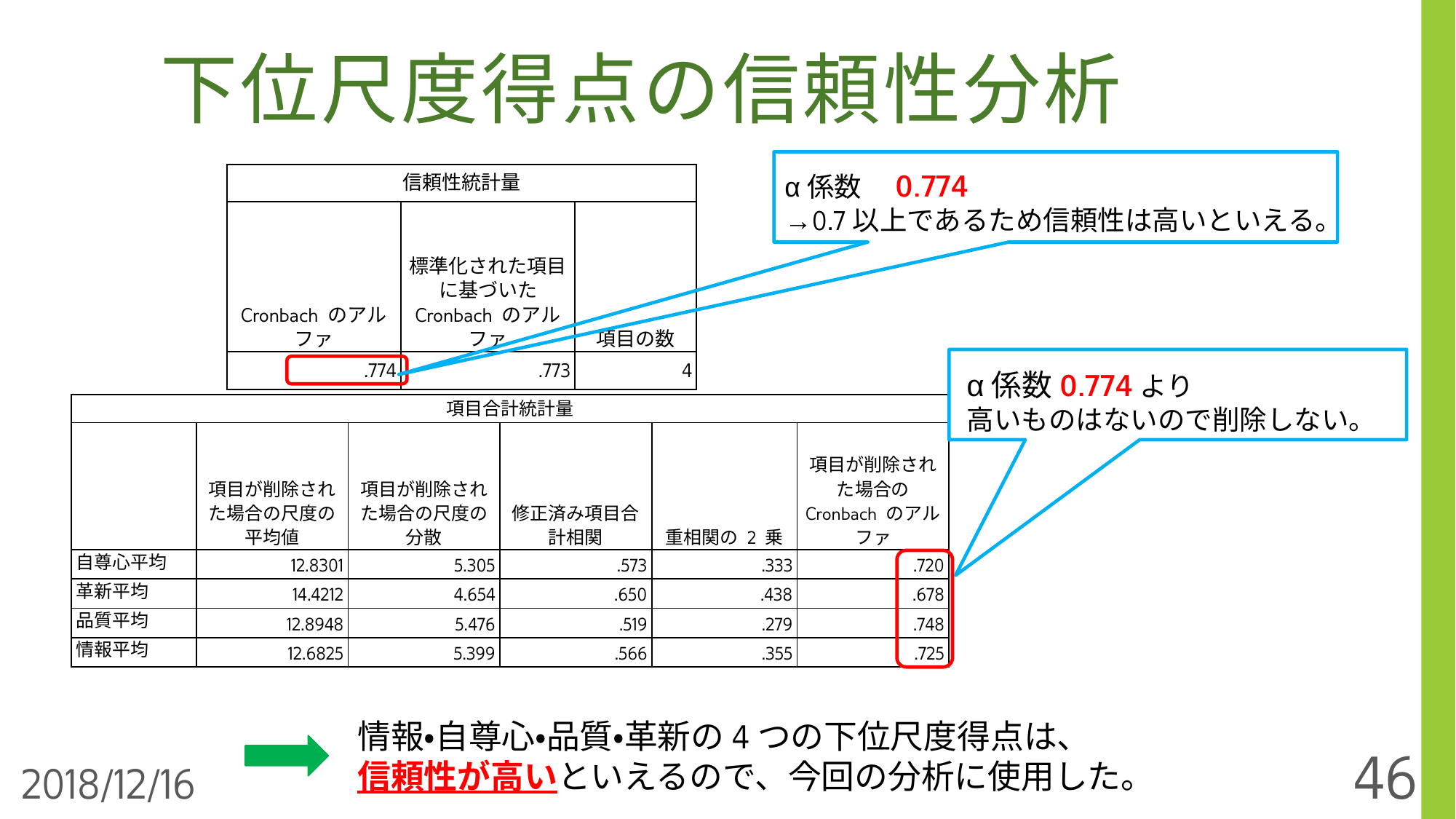

# 下位尺度得点の信頼性分析

α係数　0.774
→0.7以上であるため信頼性は高いといえる。

| 信頼性統計量 |  |  |
| --- | --- | --- |
| Cronbach のアルファ | 標準化された項目に基づいた Cronbach のアルファ | 項目の数 |
| .774 | .773 | 4 |

α係数0.774より
高いものはないので削除しない。
| 項目合計統計量 |  |  |  |  |  |
| --- | --- | --- | --- | --- | --- |
|  | 項目が削除された場合の尺度の平均値 | 項目が削除された場合の尺度の分散 | 修正済み項目合計相関 | 重相関の 2 乗 | 項目が削除された場合の Cronbach のアルファ |
| 自尊心平均 | 12.8301 | 5.305 | .573 | .333 | .720 |
| 革新平均 | 14.4212 | 4.654 | .650 | .438 | .678 |
| 品質平均 | 12.8948 | 5.476 | .519 | .279 | .748 |
| 情報平均 | 12.6825 | 5.399 | .566 | .355 | .725 |

情報・自尊心・品質・革新の4つの下位尺度得点は、
信頼性が高いといえるので、今回の分析に使用した。

46
2018/12/16